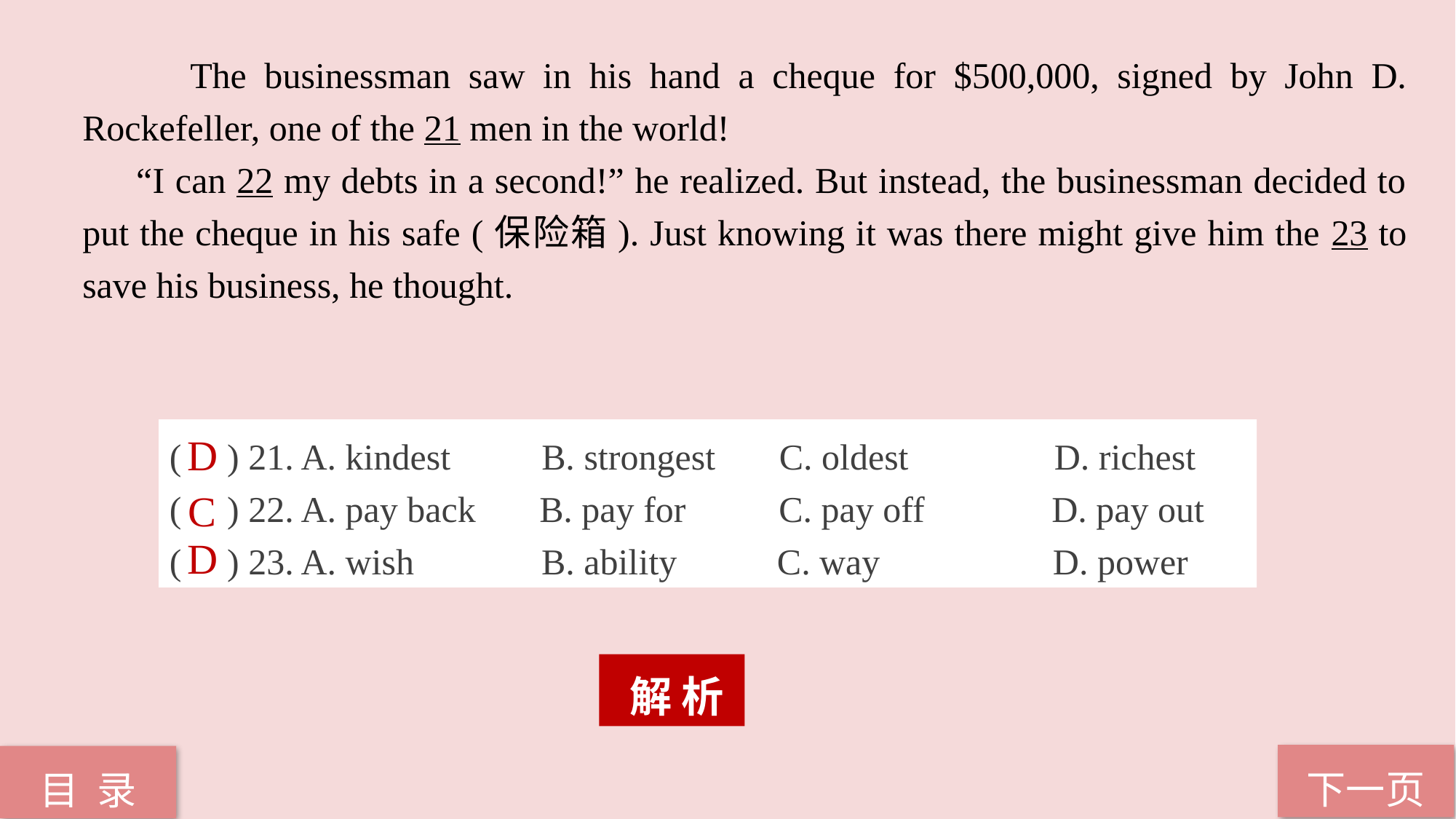

The businessman saw in his hand a cheque for $500,000, signed by John D. Rockefeller, one of the 21 men in the world!
     “I can 22 my debts in a second!” he realized. But instead, the businessman decided to put the cheque in his safe (保险箱). Just knowing it was there might give him the 23 to save his business, he thought.
(     ) 21. A. kindest          B. strongest       C. oldest                D. richest
(     ) 22. A. pay back       B. pay for 	       C. pay off 	 D. pay out
(     ) 23. A. wish              B. ability           C. way                   D. power
D
C
D
 解 析